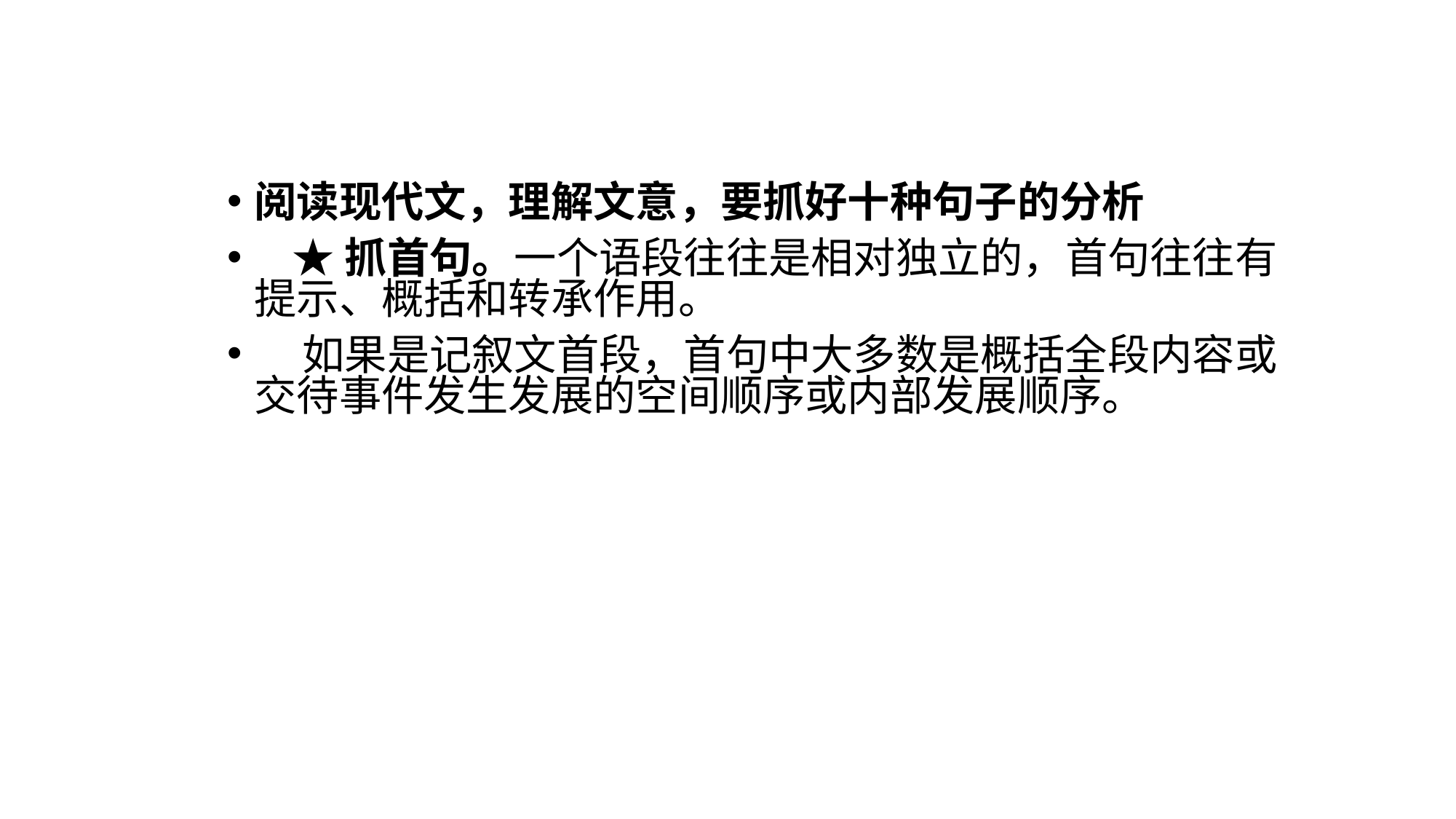

阅读现代文，理解文意，要抓好十种句子的分析
    ★抓首句。一个语段往往是相对独立的，首句往往有提示、概括和转承作用。
    如果是记叙文首段，首句中大多数是概括全段内容或交待事件发生发展的空间顺序或内部发展顺序。